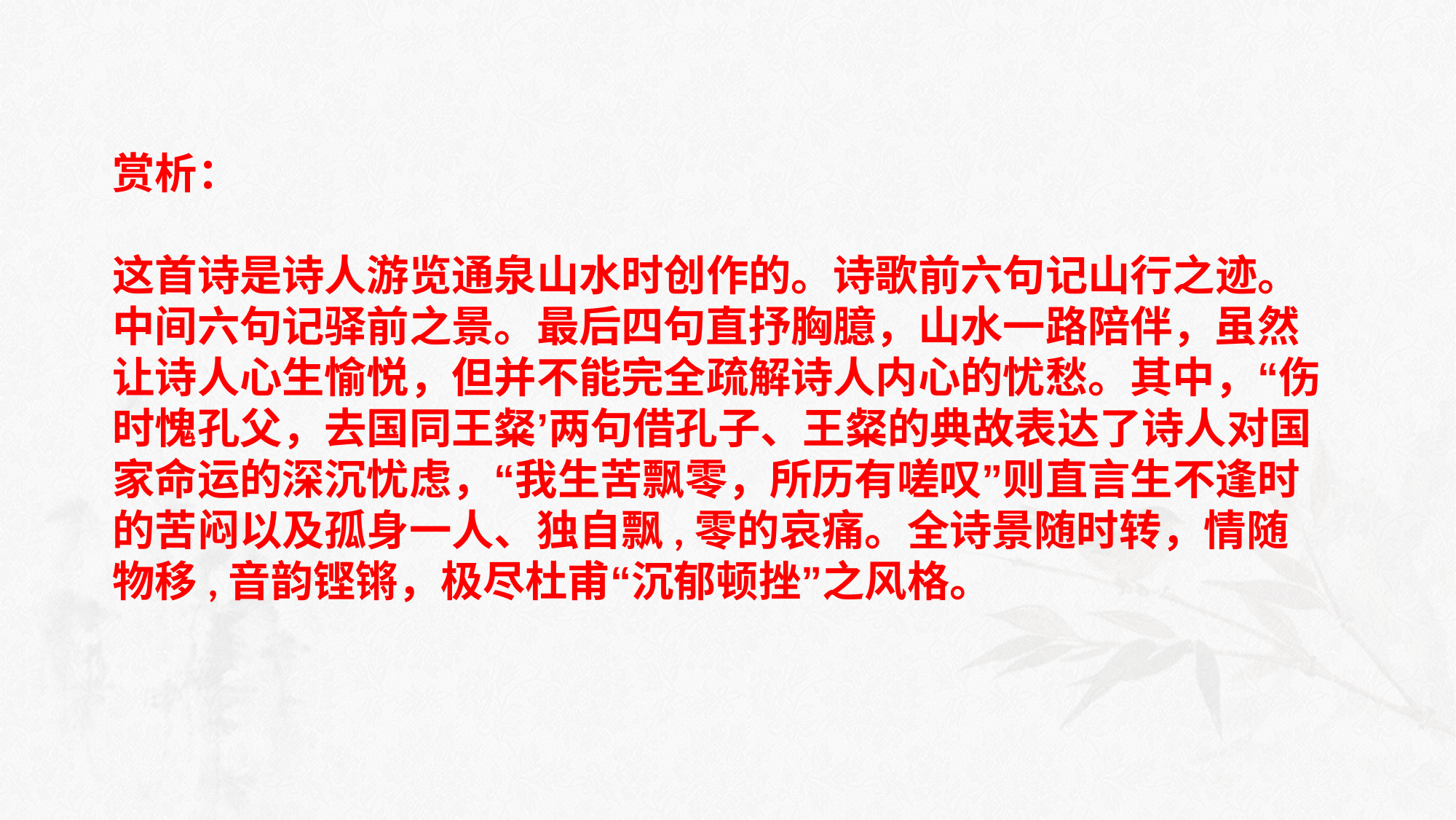

赏析：

这首诗是诗人游览通泉山水时创作的。诗歌前六句记山行之迹。中间六句记驿前之景。最后四句直抒胸臆，山水一路陪伴，虽然让诗人心生愉悦，但并不能完全疏解诗人内心的忧愁。其中，“伤时愧孔父，去国同王粲’两句借孔子、王粲的典故表达了诗人对国家命运的深沉忧虑，“我生苦飘零，所历有嗟叹”则直言生不逢时的苦闷以及孤身一人、独自飘,零的哀痛。全诗景随时转，情随物移,音韵铿锵，极尽杜甫“沉郁顿挫”之风格。